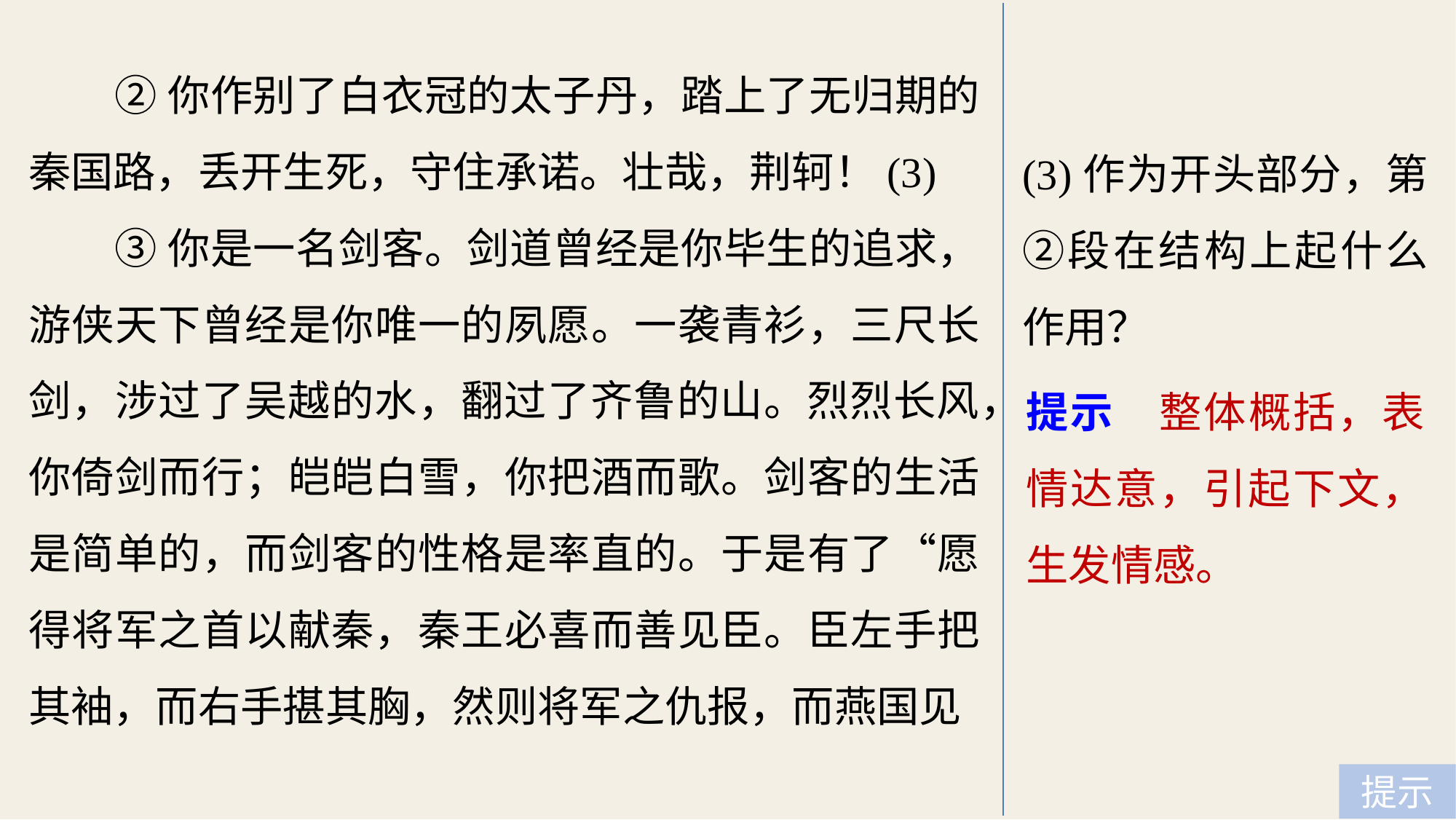

②你作别了白衣冠的太子丹，踏上了无归期的秦国路，丢开生死，守住承诺。壮哉，荆轲！(3)
③你是一名剑客。剑道曾经是你毕生的追求，游侠天下曾经是你唯一的夙愿。一袭青衫，三尺长剑，涉过了吴越的水，翻过了齐鲁的山。烈烈长风，你倚剑而行；皑皑白雪，你把酒而歌。剑客的生活是简单的，而剑客的性格是率直的。于是有了“愿得将军之首以献秦，秦王必喜而善见臣。臣左手把其袖，而右手揕其胸，然则将军之仇报，而燕国见
(3)作为开头部分，第②段在结构上起什么作用？
提示　整体概括，表情达意，引起下文，生发情感。
提示